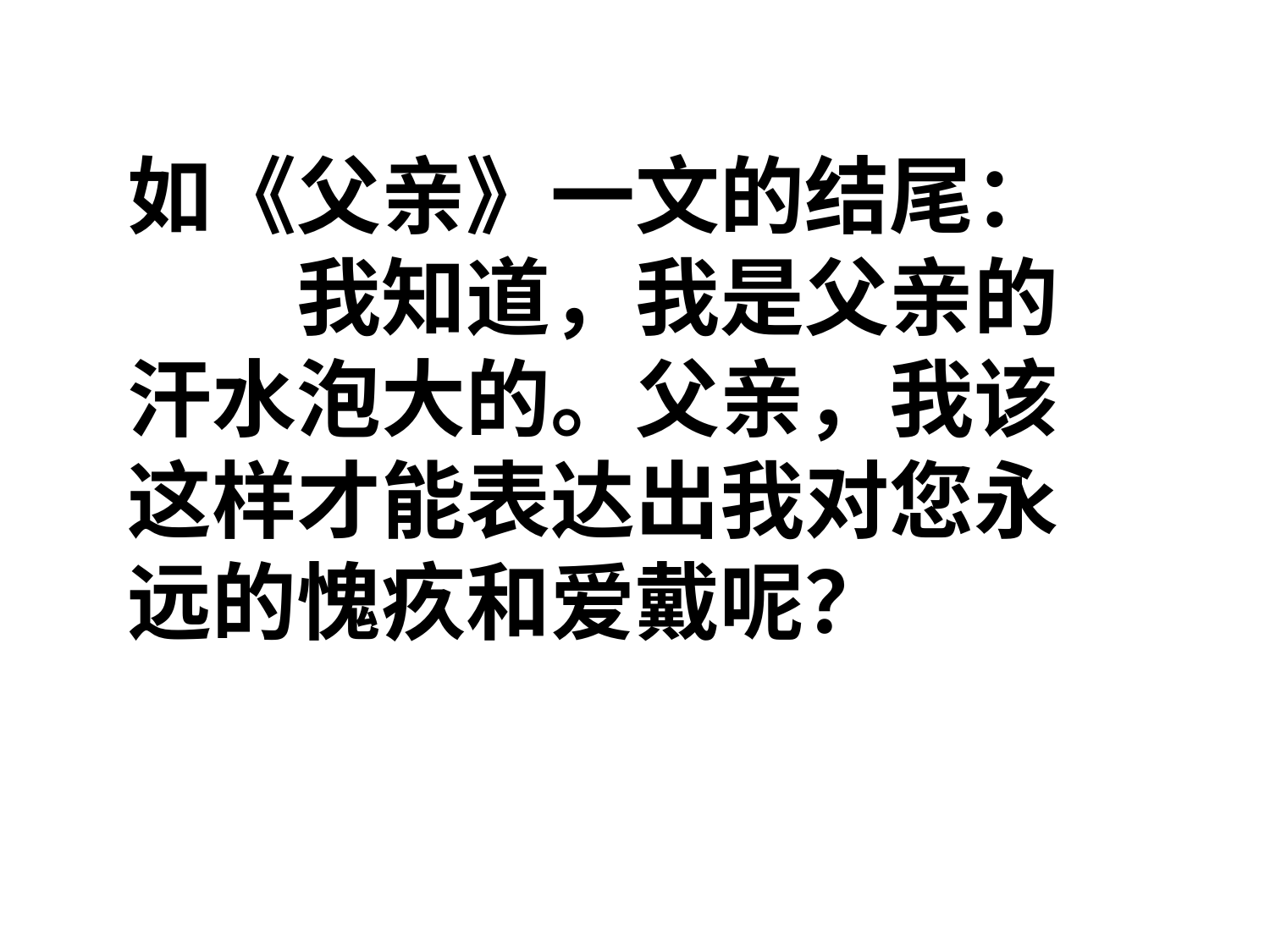

如《父亲》一文的结尾：
　　我知道，我是父亲的汗水泡大的。父亲，我该这样才能表达出我对您永远的愧疚和爱戴呢？